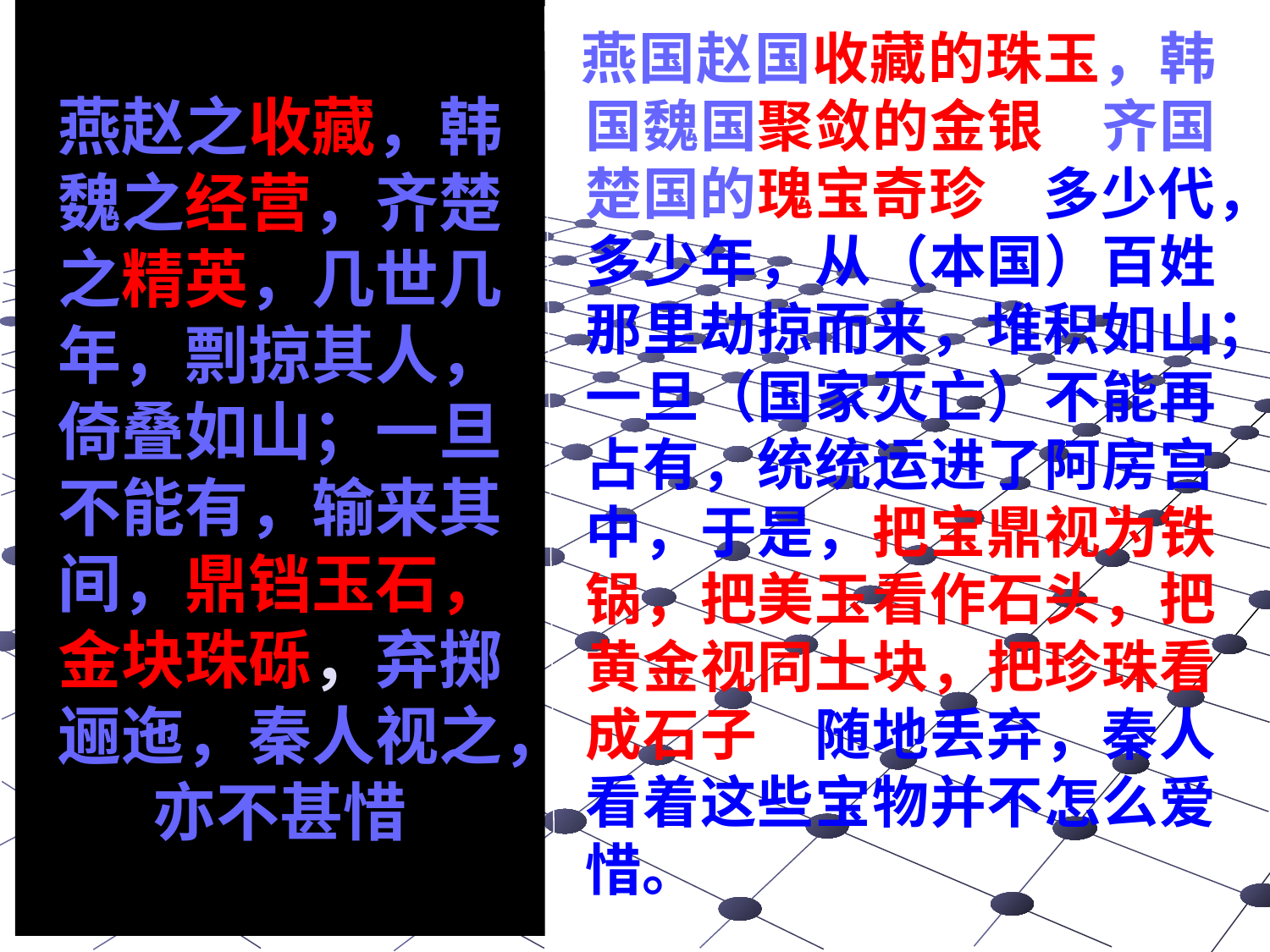

# 燕赵之收藏，韩魏之经营，齐楚之精英，几世几年，剽掠其人，倚叠如山；一旦不能有，输来其间，鼎铛玉石，金块珠砾，弃掷逦迤，秦人视之，亦不甚惜

  燕国赵国收藏的珠玉，韩国魏国聚敛的金银，齐国楚国的瑰宝奇珍，多少代，多少年，从（本国）百姓那里劫掠而来，堆积如山；一旦（国家灭亡）不能再占有，统统运进了阿房宫中，于是，把宝鼎视为铁锅，把美玉看作石头，把黄金视同土块，把珍珠看成石子，随地丢弃，秦人看着这些宝物并不怎么爱惜。